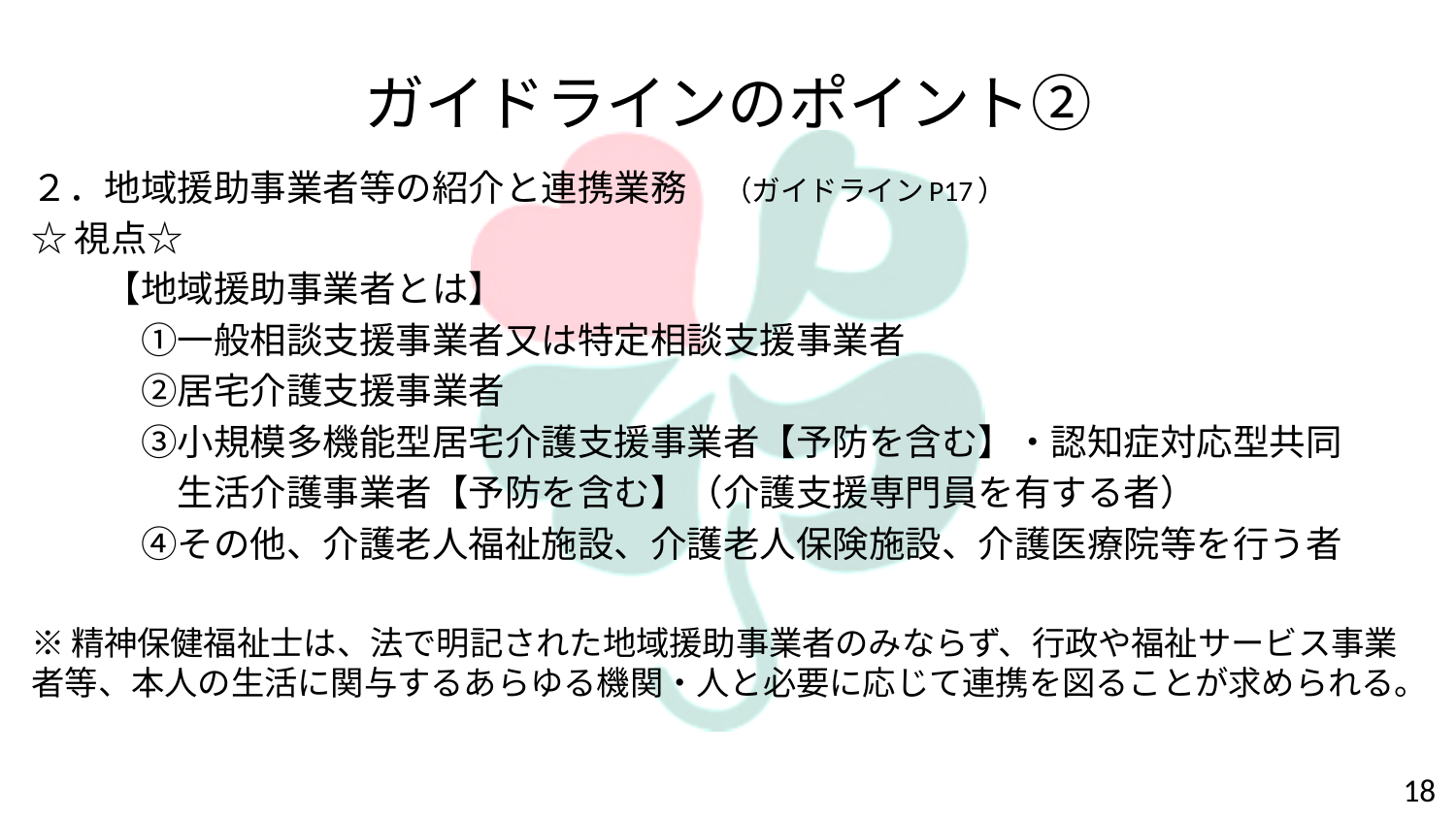

# ガイドラインのポイント②
２．地域援助事業者等の紹介と連携業務　（ガイドラインP17）
☆視点☆
　　【地域援助事業者とは】
　　　①一般相談支援事業者又は特定相談支援事業者
　　　②居宅介護支援事業者
　　　③小規模多機能型居宅介護支援事業者【予防を含む】・認知症対応型共同
　　　　生活介護事業者【予防を含む】（介護支援専門員を有する者）
　　　④その他、介護老人福祉施設、介護老人保険施設、介護医療院等を行う者

※精神保健福祉士は、法で明記された地域援助事業者のみならず、行政や福祉サービス事業者等、本人の生活に関与するあらゆる機関・人と必要に応じて連携を図ることが求められる。

18